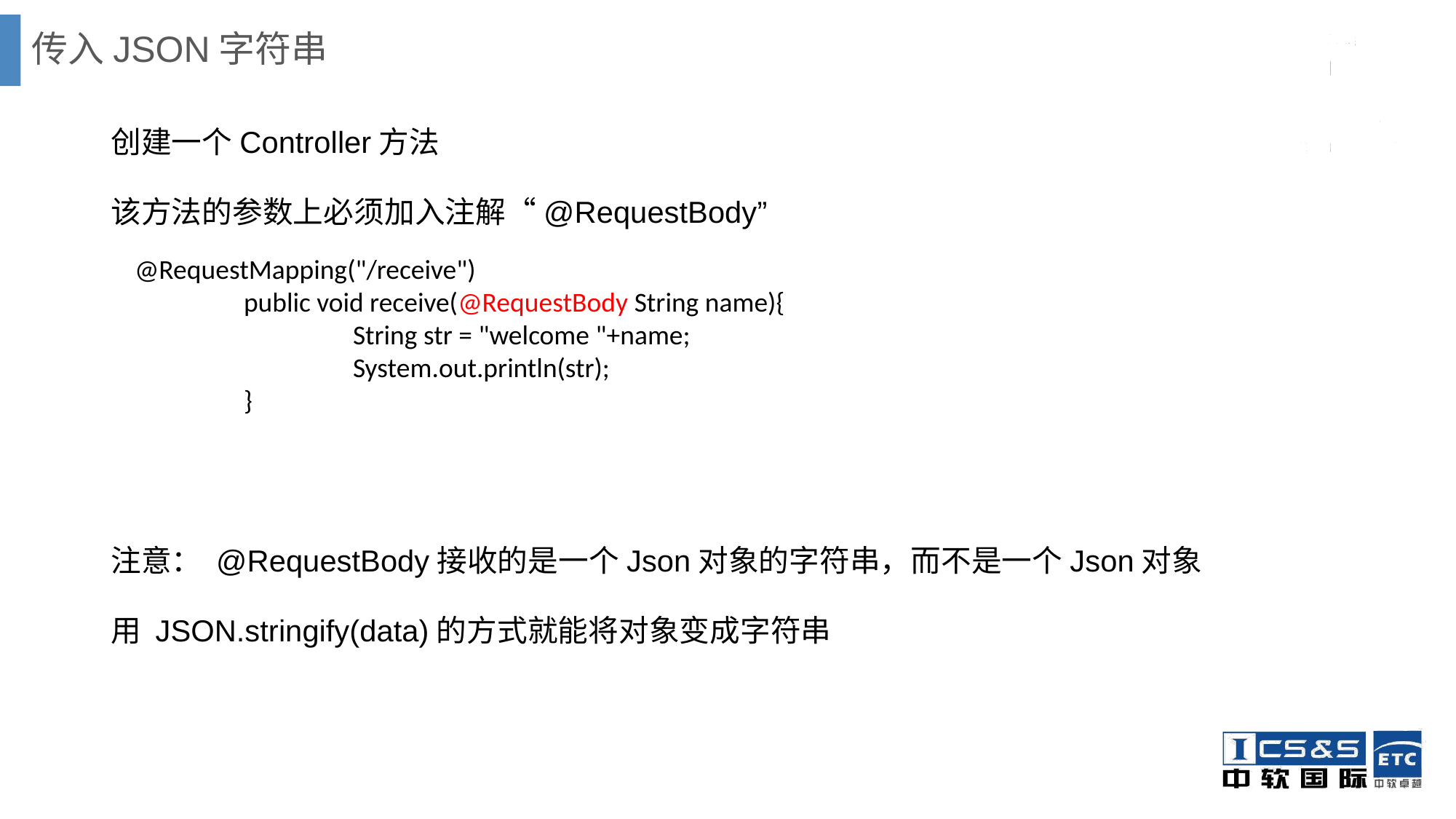

# 传入JSON字符串
创建一个Controller方法
该方法的参数上必须加入注解“@RequestBody”

注意： @RequestBody接收的是一个Json对象的字符串，而不是一个Json对象
用 JSON.stringify(data)的方式就能将对象变成字符串
@RequestMapping("/receive")
	public void receive(@RequestBody String name){
		String str = "welcome "+name;
		System.out.println(str);
	}